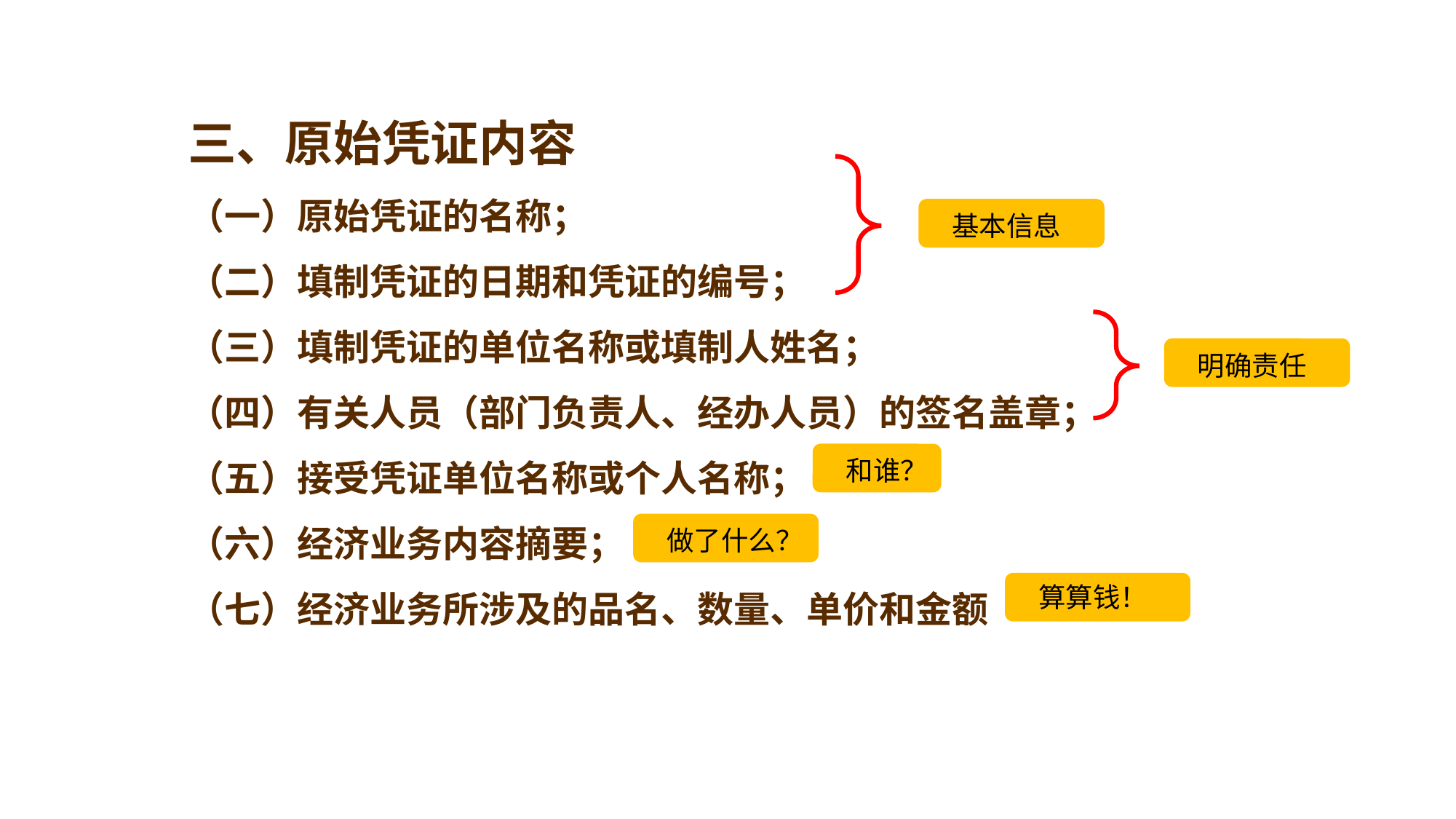

三、原始凭证内容
（一）原始凭证的名称；
（二）填制凭证的日期和凭证的编号；
（三）填制凭证的单位名称或填制人姓名；
（四）有关人员（部门负责人、经办人员）的签名盖章；
（五）接受凭证单位名称或个人名称；
（六）经济业务内容摘要；
（七）经济业务所涉及的品名、数量、单价和金额

基本信息

明确责任

和谁？

做了什么？

算算钱！

6